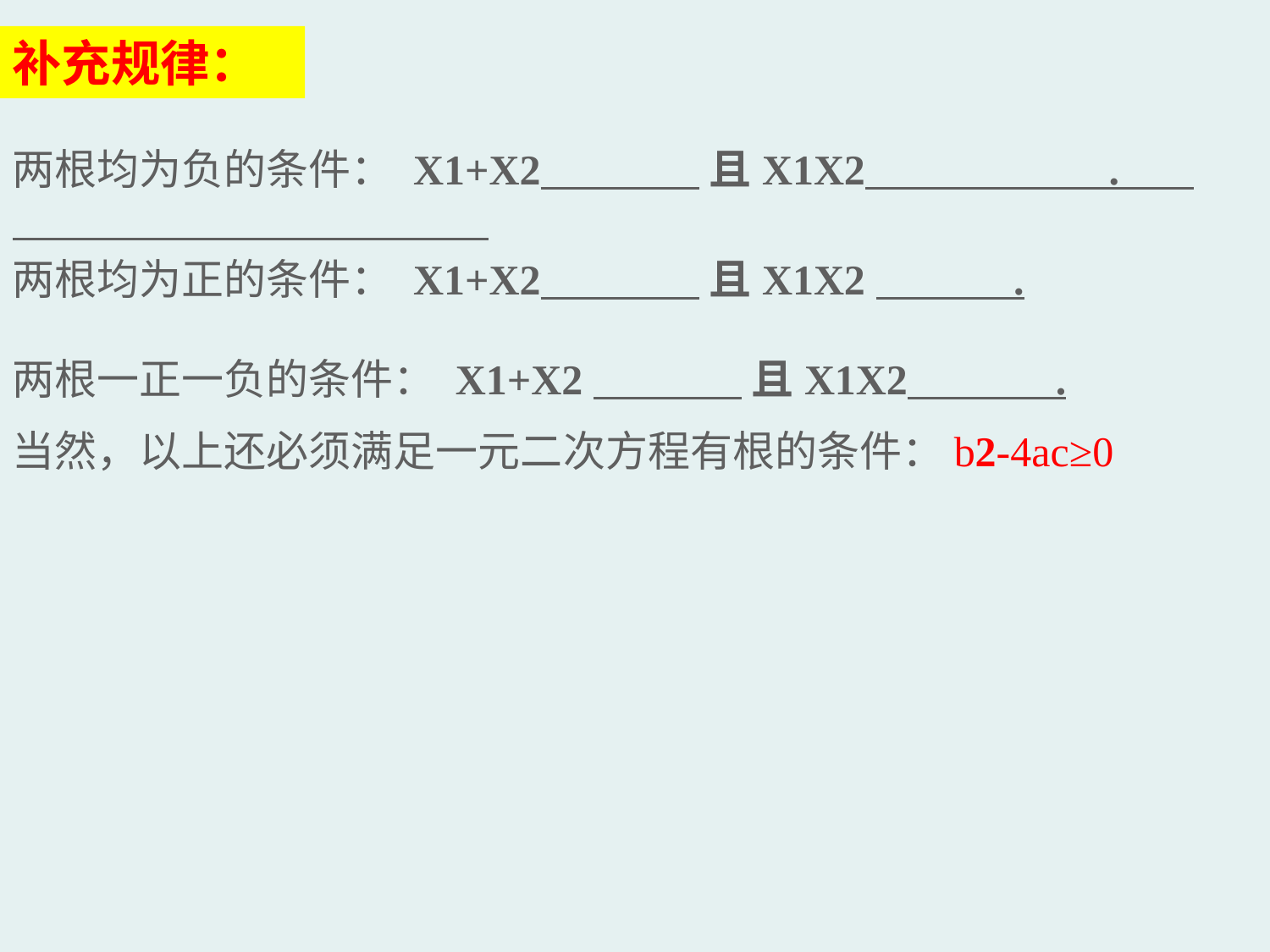

补充规律：
两根均为负的条件： X1+X2               且X1X2                       .
两根均为正的条件： X1+X2               且X1X2              .
两根一正一负的条件： X1+X2               且X1X2              .
当然，以上还必须满足一元二次方程有根的条件：b2-4ac≥0